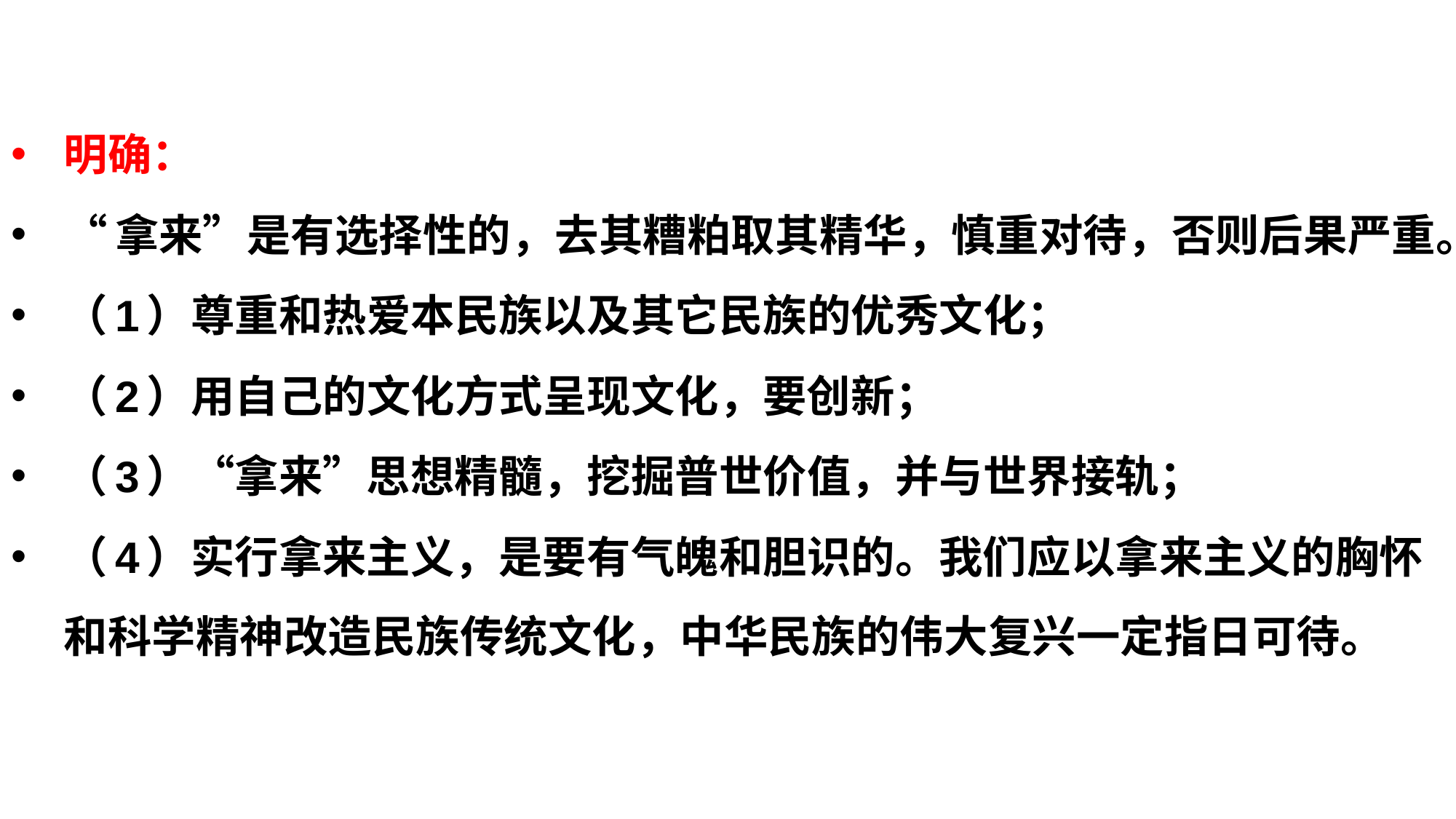

明确：
“拿来”是有选择性的，去其糟粕取其精华，慎重对待，否则后果严重。
（1）尊重和热爱本民族以及其它民族的优秀文化；
（2）用自己的文化方式呈现文化，要创新；
（3）“拿来”思想精髓，挖掘普世价值，并与世界接轨；
（4）实行拿来主义，是要有气魄和胆识的。我们应以拿来主义的胸怀和科学精神改造民族传统文化，中华民族的伟大复兴一定指日可待。